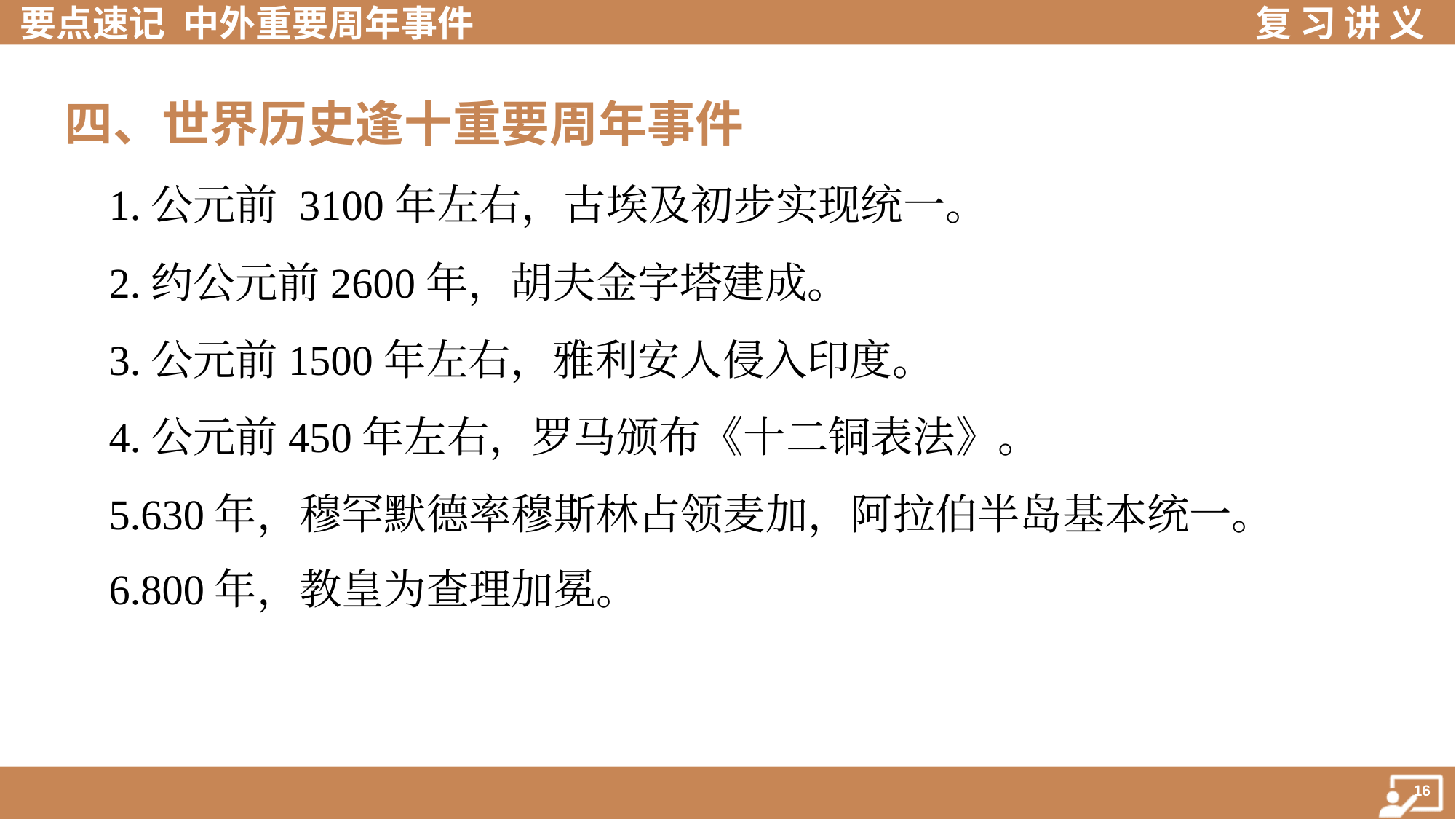

四、世界历史逢十重要周年事件
    1.公元前 3100年左右，古埃及初步实现统一。
    2.约公元前2600年，胡夫金字塔建成。
    3.公元前1500年左右，雅利安人侵入印度。
    4.公元前450年左右，罗马颁布《十二铜表法》。
    5.630年，穆罕默德率穆斯林占领麦加，阿拉伯半岛基本统一。
    6.800年，教皇为查理加冕。